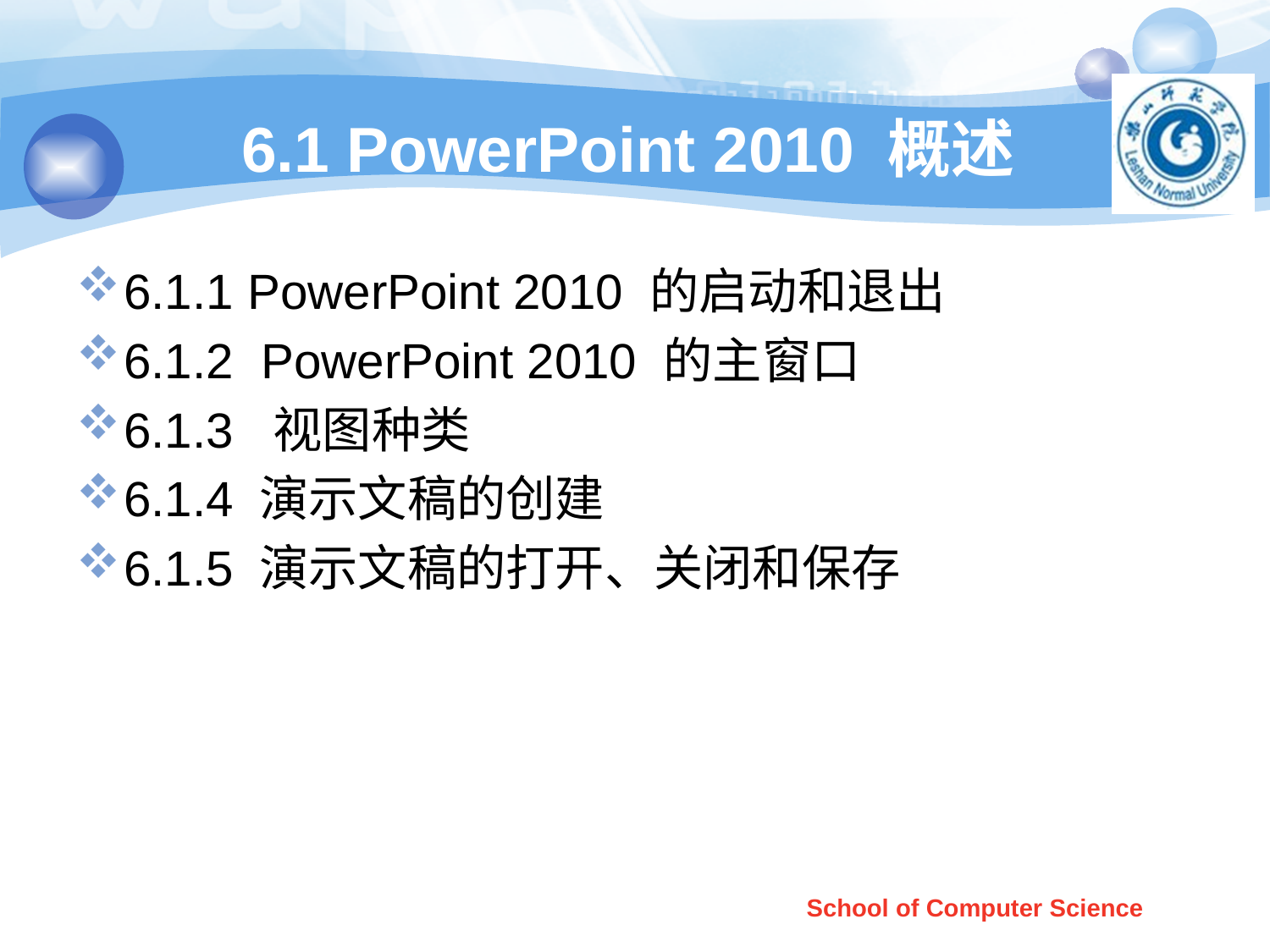

# 6.1 PowerPoint 2010 概述
6.1.1 PowerPoint 2010 的启动和退出
6.1.2  PowerPoint 2010 的主窗口
6.1.3  视图种类
6.1.4 演示文稿的创建
6.1.5 演示文稿的打开、关闭和保存

School of Computer Science